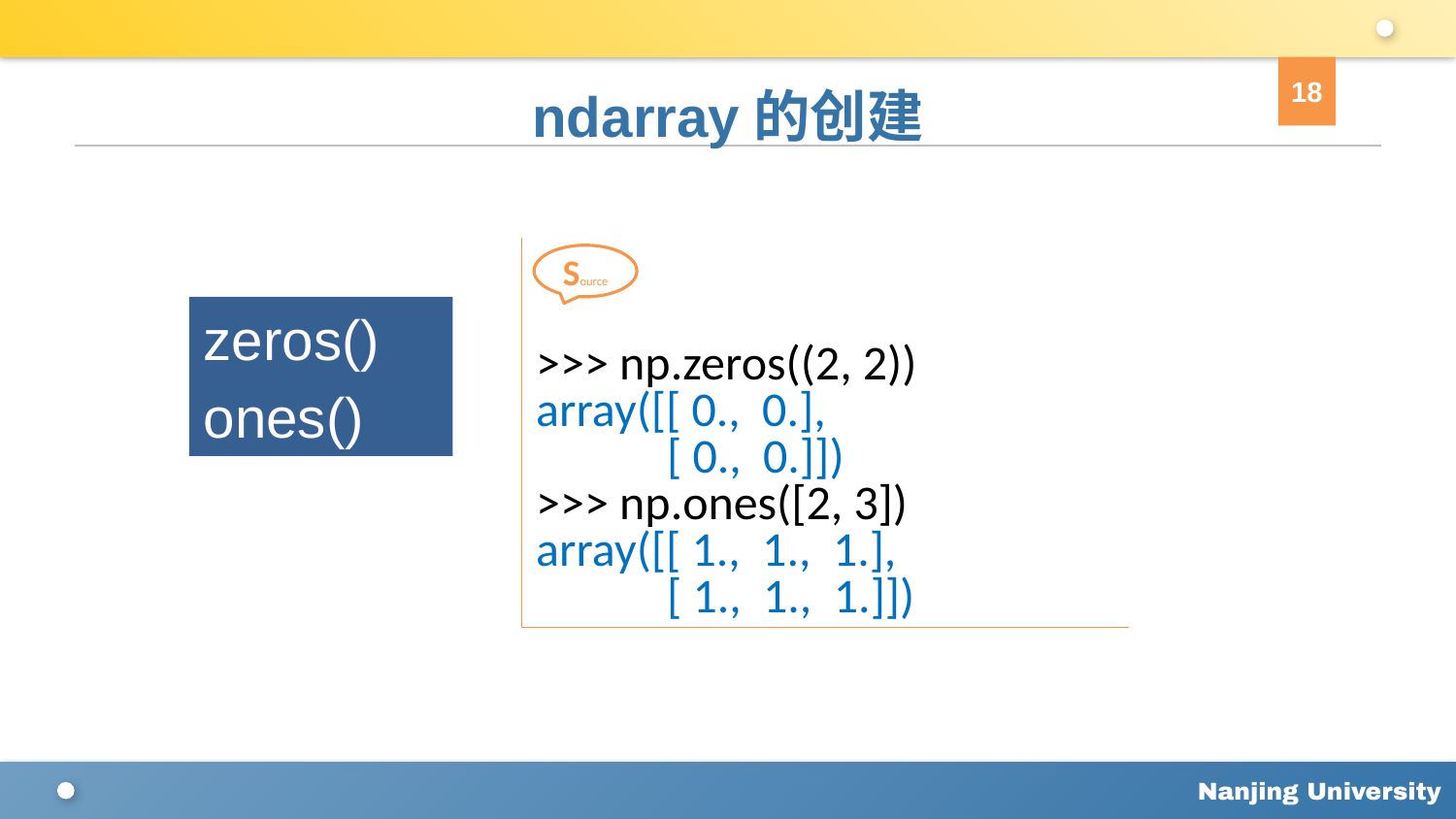

18
# ndarray的创建

>>> np.zeros((2, 2))
array([[ 0.,  0.],
            [ 0.,  0.]])
>>> np.ones([2, 3])
array([[ 1.,  1.,  1.],
            [ 1.,  1.,  1.]])
Source
zeros()
ones()